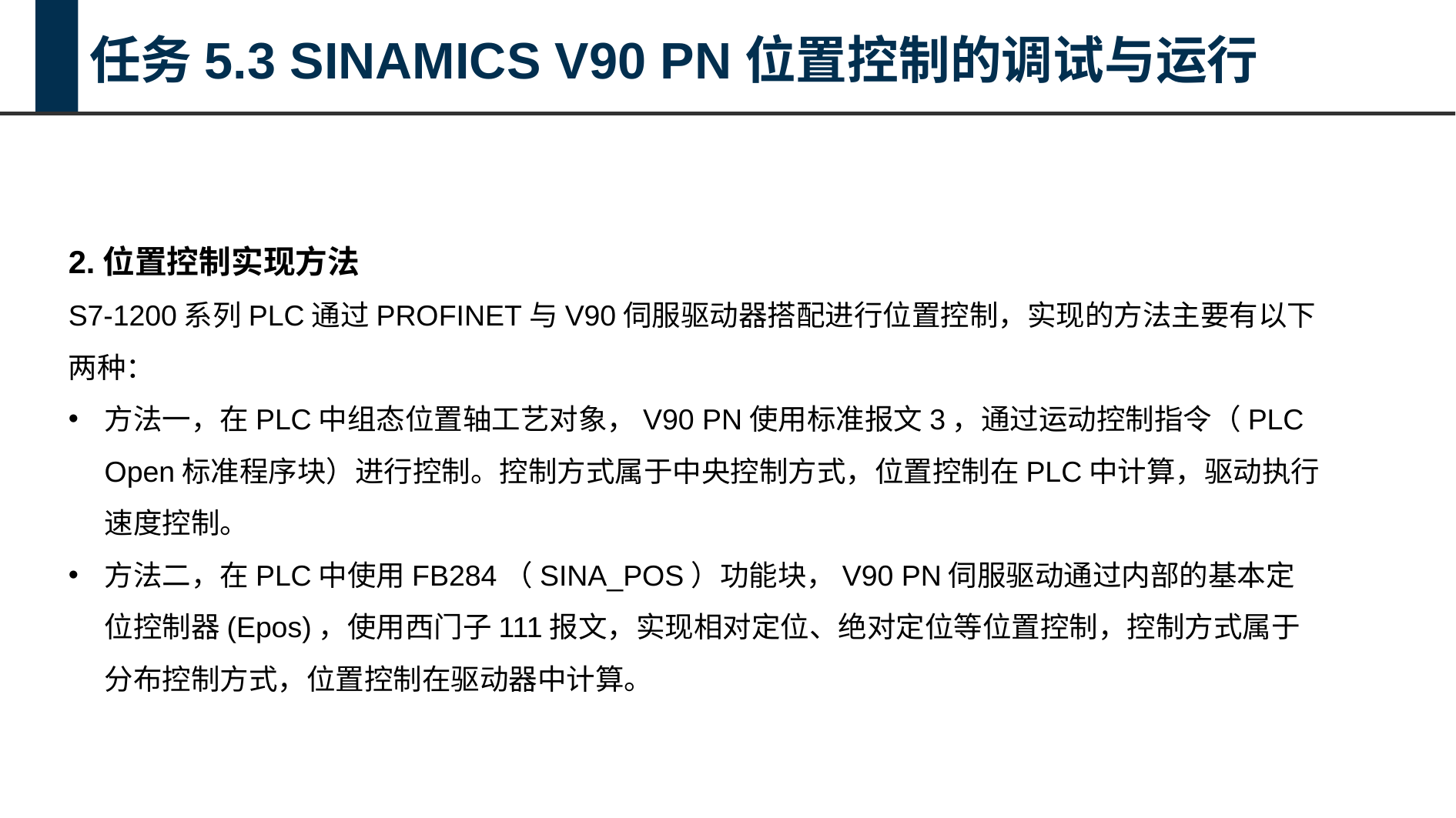

任务5.3 SINAMICS V90 PN位置控制的调试与运行

2.位置控制实现方法
S7-1200系列PLC通过PROFINET与V90伺服驱动器搭配进行位置控制，实现的方法主要有以下两种：
方法一，在PLC中组态位置轴工艺对象，V90 PN使用标准报文3，通过运动控制指令（PLC Open标准程序块）进行控制。控制方式属于中央控制方式，位置控制在PLC中计算，驱动执行速度控制。
方法二，在PLC中使用FB284（SINA_POS）功能块，V90 PN伺服驱动通过内部的基本定位控制器(Epos)，使用西门子111报文，实现相对定位、绝对定位等位置控制，控制方式属于分布控制方式，位置控制在驱动器中计算。